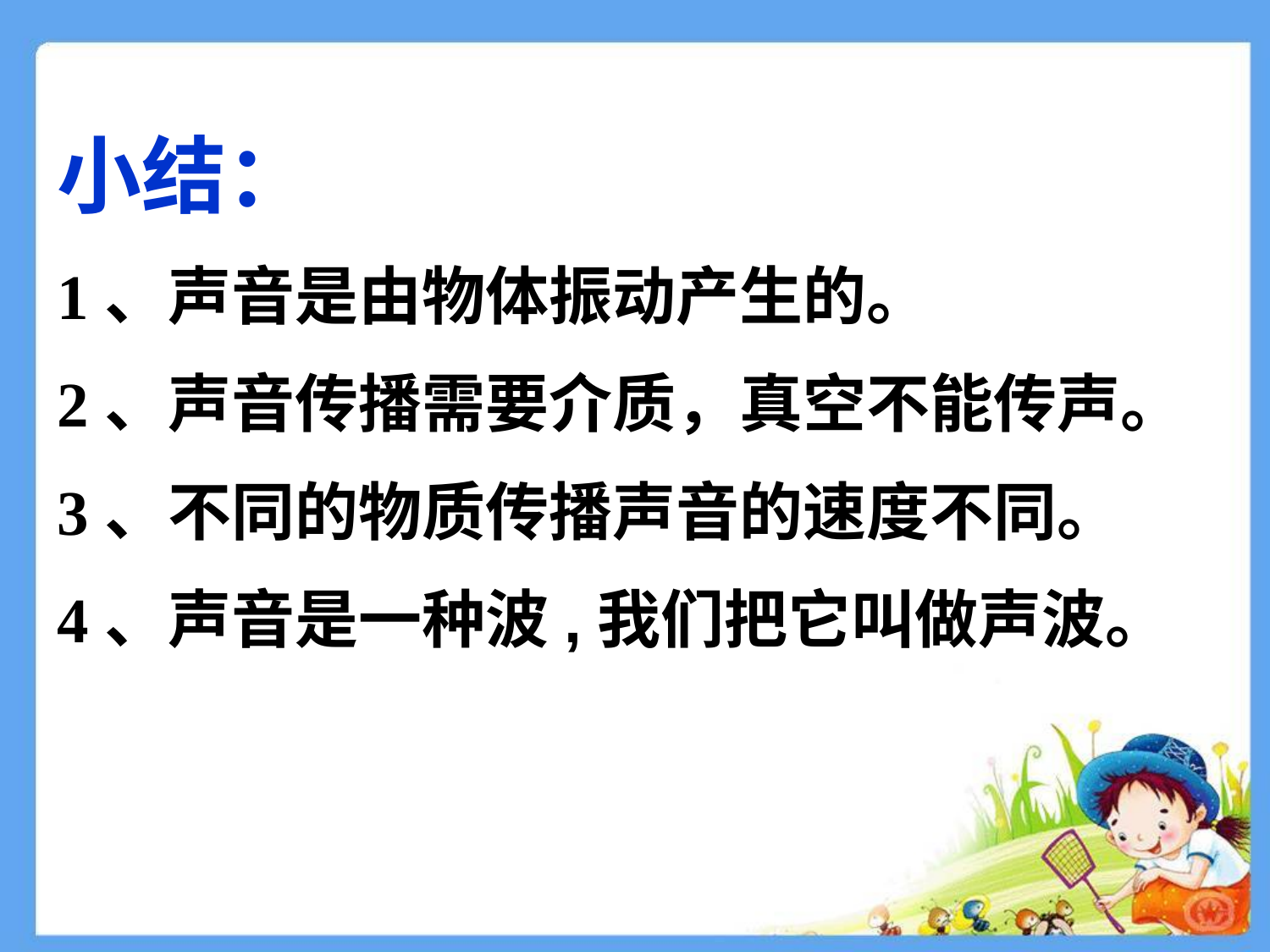

小结：
1、声音是由物体振动产生的。
2、声音传播需要介质，真空不能传声。
3、不同的物质传播声音的速度不同。
4、声音是一种波,我们把它叫做声波。